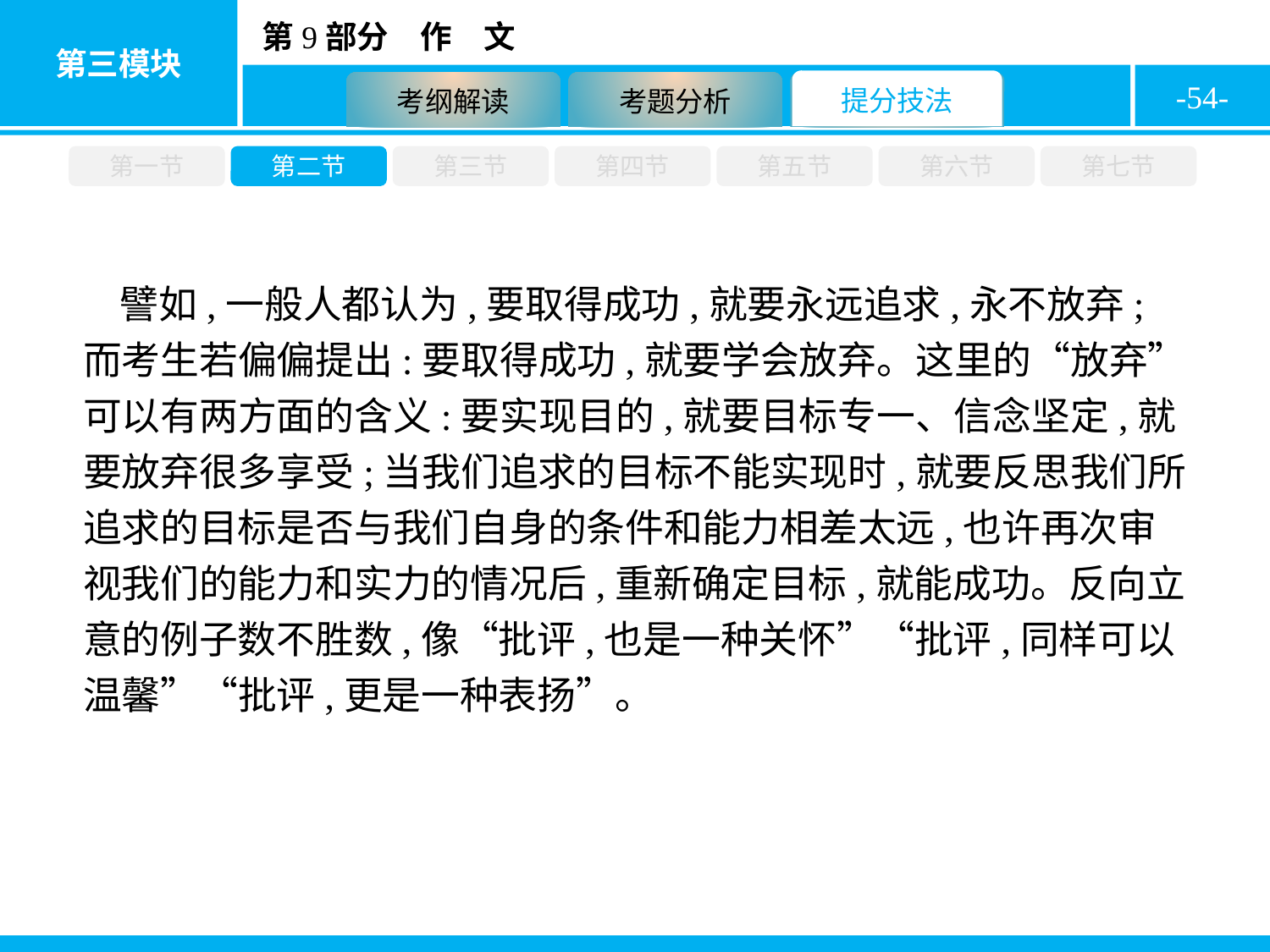

-54-
第一节
第二节
第三节
第四节
第五节
第六节
第七节
譬如,一般人都认为,要取得成功,就要永远追求,永不放弃;而考生若偏偏提出:要取得成功,就要学会放弃。这里的“放弃”可以有两方面的含义:要实现目的,就要目标专一、信念坚定,就要放弃很多享受;当我们追求的目标不能实现时,就要反思我们所追求的目标是否与我们自身的条件和能力相差太远,也许再次审视我们的能力和实力的情况后,重新确定目标,就能成功。反向立意的例子数不胜数,像“批评,也是一种关怀”“批评,同样可以温馨”“批评,更是一种表扬”。